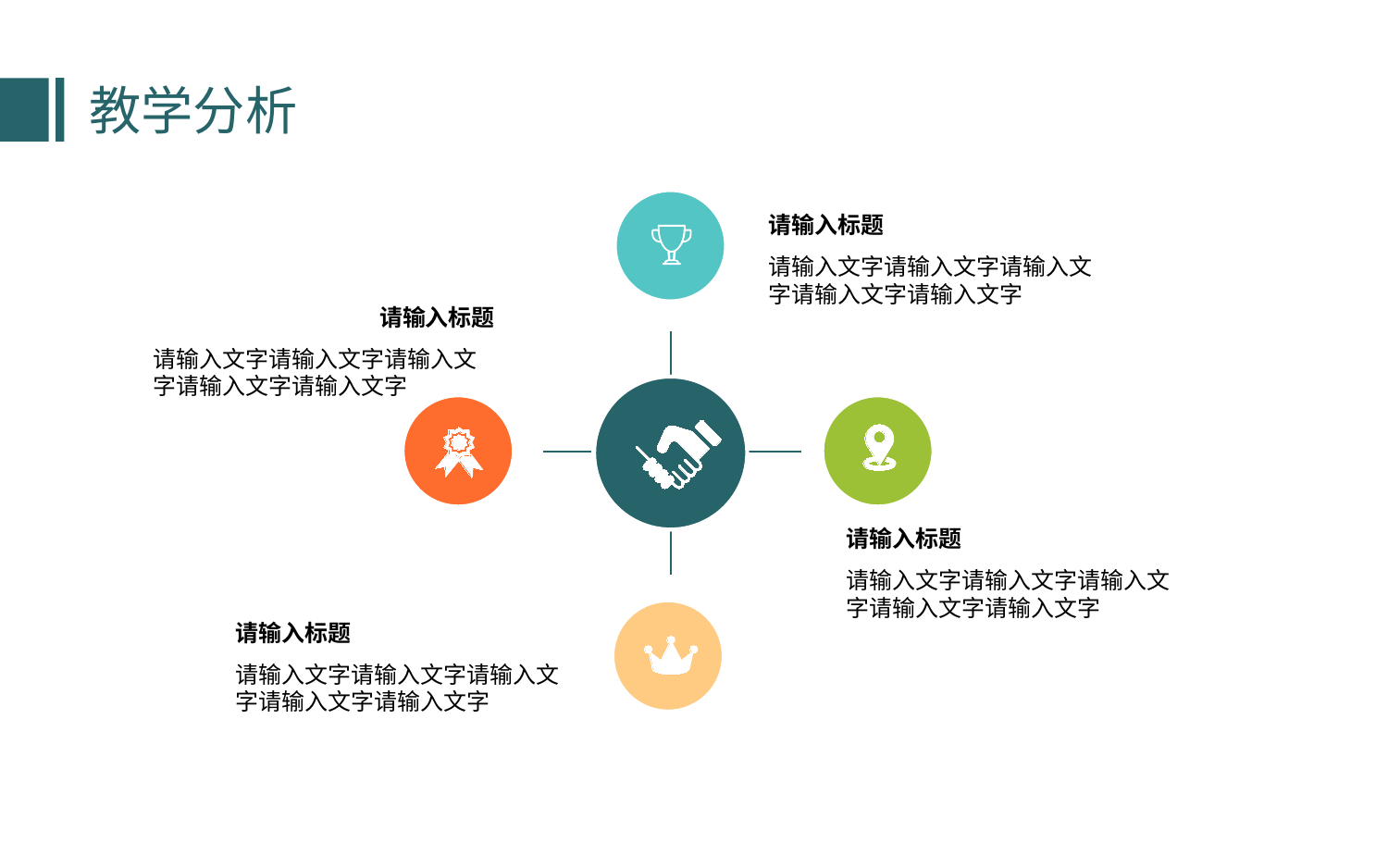

教学分析

请输入标题
请输入文字请输入文字请输入文字请输入文字请输入文字

请输入标题
请输入文字请输入文字请输入文字请输入文字请输入文字

请输入标题
请输入文字请输入文字请输入文字请输入文字请输入文字

请输入标题
请输入文字请输入文字请输入文字请输入文字请输入文字